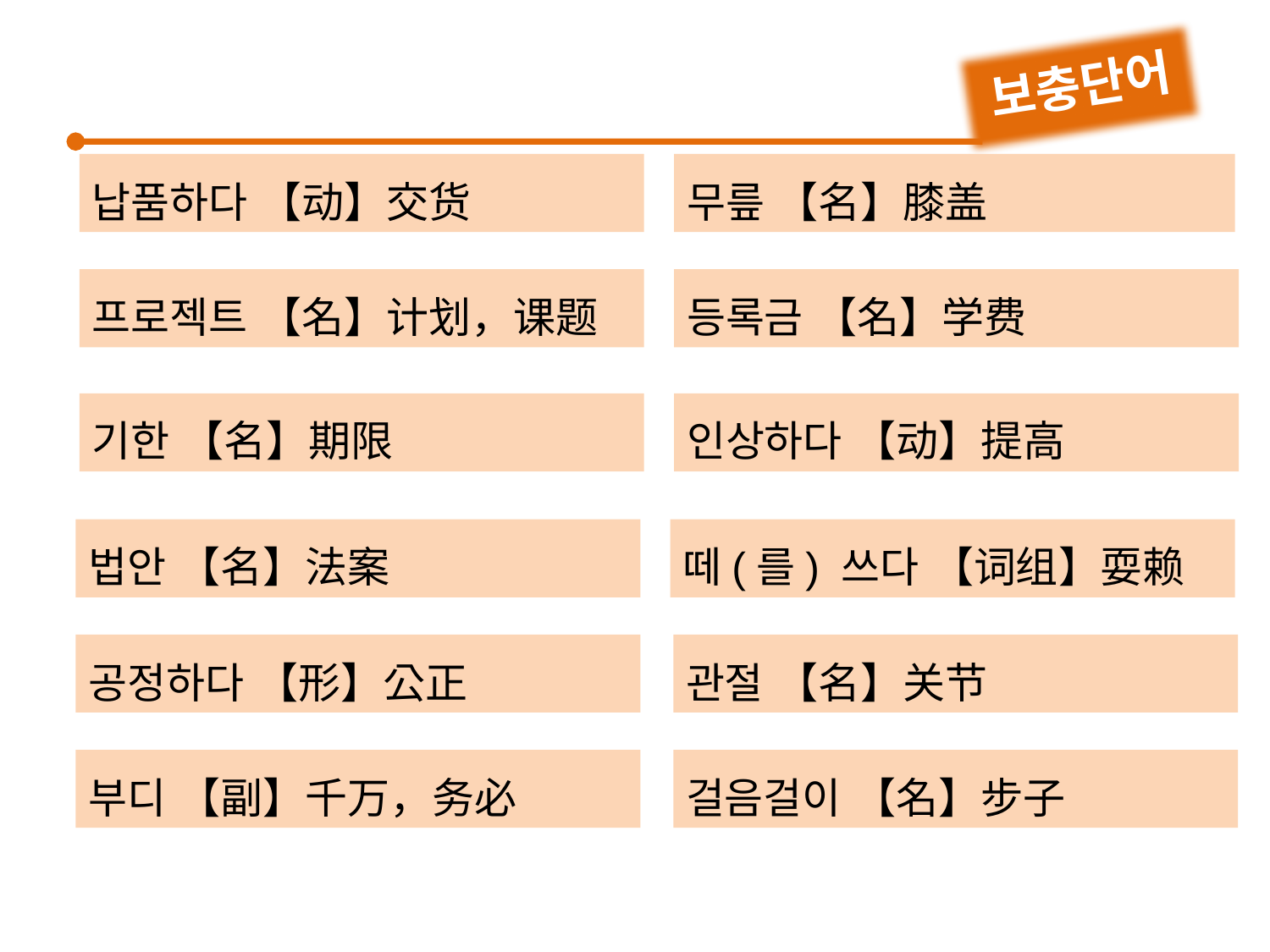

보충단어
납품하다 【动】交货
프로젝트 【名】计划，课题
기한 【名】期限
법안 【名】法案
무릎 【名】膝盖
등록금 【名】学费
인상하다 【动】提高
떼(를) 쓰다 【词组】耍赖
공정하다 【形】公正
부디 【副】千万，务必
관절 【名】关节
걸음걸이 【名】步子